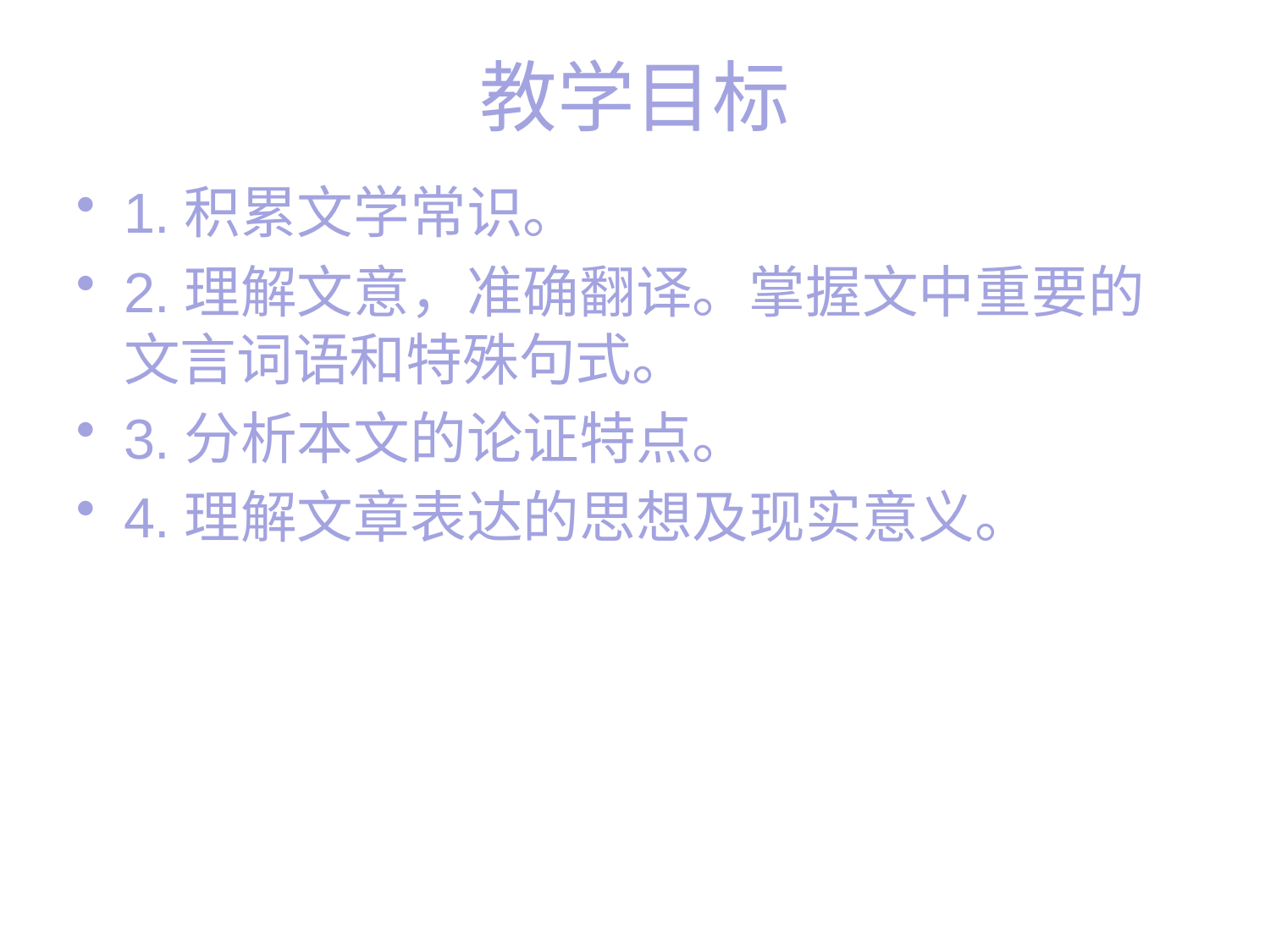

# 教学目标
1.积累文学常识。
2.理解文意，准确翻译。掌握文中重要的文言词语和特殊句式。
3.分析本文的论证特点。
4.理解文章表达的思想及现实意义。